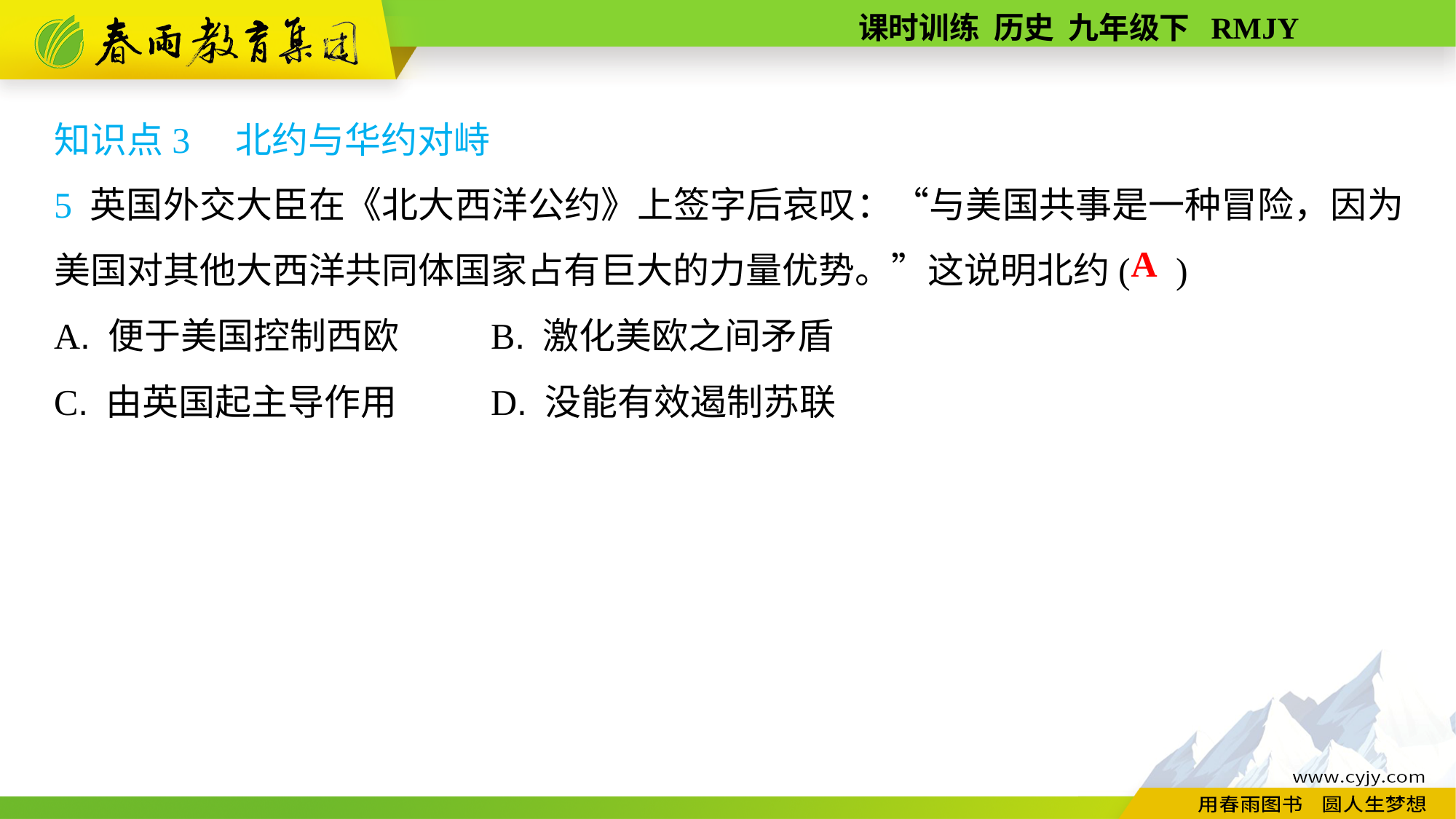

知识点3　北约与华约对峙
5 英国外交大臣在《北大西洋公约》上签字后哀叹：“与美国共事是一种冒险，因为美国对其他大西洋共同体国家占有巨大的力量优势。”这说明北约(     )
A. 便于美国控制西欧	B. 激化美欧之间矛盾
C. 由英国起主导作用	D. 没能有效遏制苏联
A